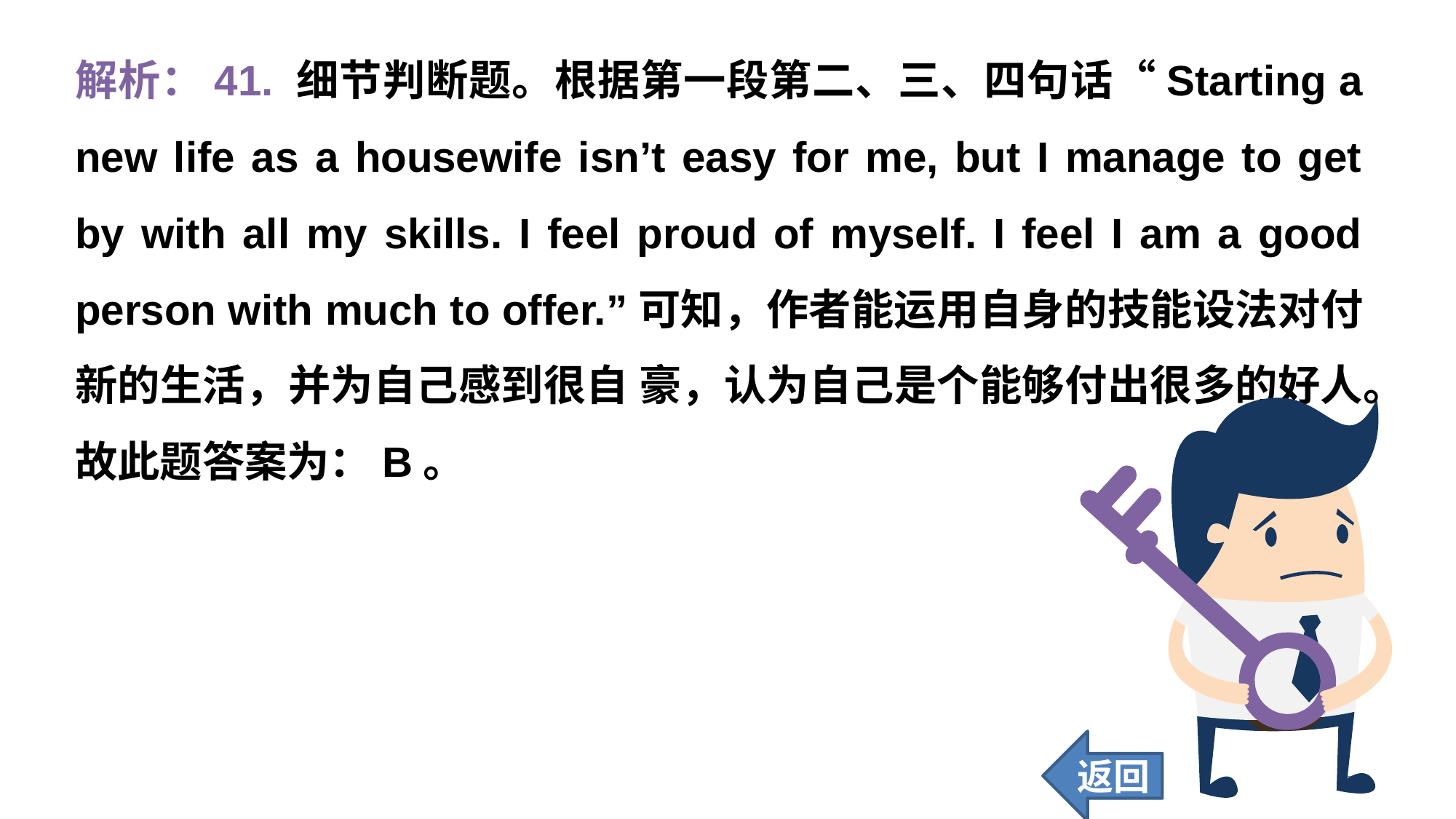

解析：41. 细节判断题。根据第一段第二、三、四句话“Starting a new life as a housewife isn’t easy for me, but I manage to get by with all my skills. I feel proud of myself. I feel I am a good person with much to offer.”可知，作者能运用自身的技能设法对付新的生活，并为自己感到很自 豪，认为自己是个能够付出很多的好人。故此题答案为：B。

返回
395